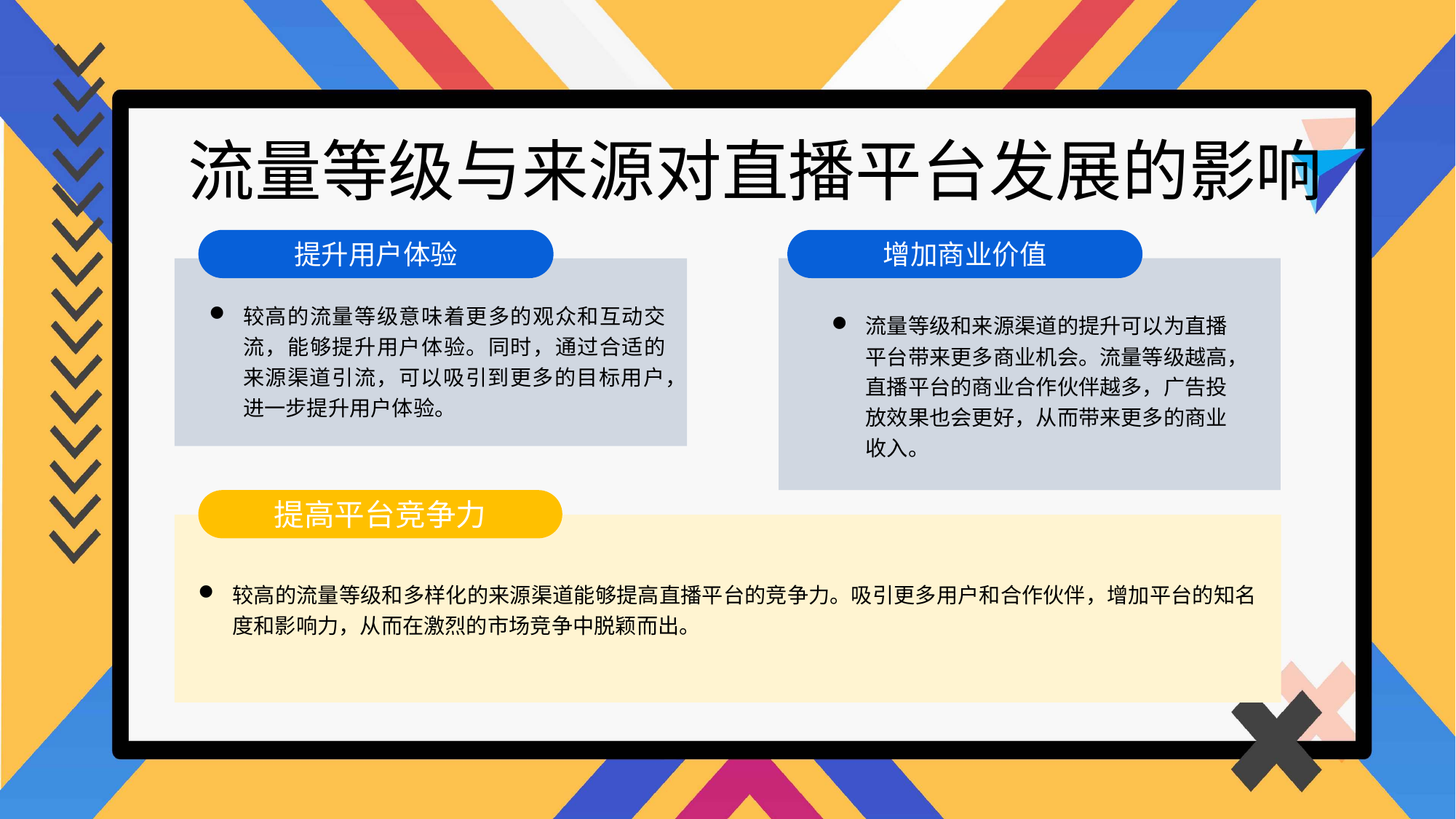

流量等级与来源对直播平台发展的影响
提升用户体验
增加商业价值

较高的流量等级意味着更多的观众和互动交流，能够提升用户体验。同时，通过合适的来源渠道引流，可以吸引到更多的目标用户，进一步提升用户体验。
流量等级和来源渠道的提升可以为直播平台带来更多商业机会。流量等级越高，直播平台的商业合作伙伴越多，广告投放效果也会更好，从而带来更多的商业收入。
提高平台竞争力

较高的流量等级和多样化的来源渠道能够提高直播平台的竞争力。吸引更多用户和合作伙伴，增加平台的知名度和影响力，从而在激烈的市场竞争中脱颖而出。